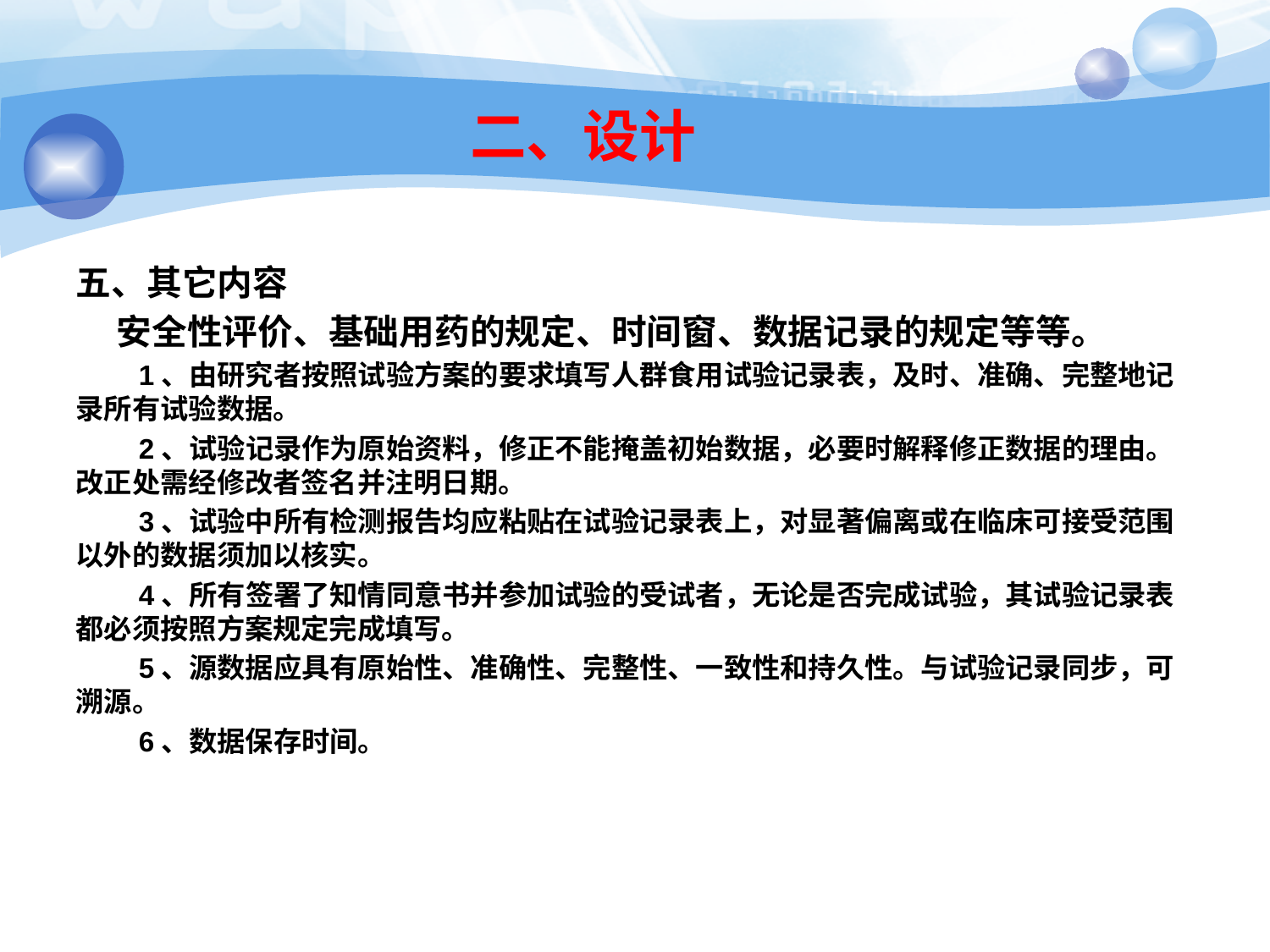

# 二、设计
五、其它内容
    安全性评价、基础用药的规定、时间窗、数据记录的规定等等。
        1、由研究者按照试验方案的要求填写人群食用试验记录表，及时、准确、完整地记录所有试验数据。
        2、试验记录作为原始资料，修正不能掩盖初始数据，必要时解释修正数据的理由。改正处需经修改者签名并注明日期。
        3、试验中所有检测报告均应粘贴在试验记录表上，对显著偏离或在临床可接受范围以外的数据须加以核实。
        4、所有签署了知情同意书并参加试验的受试者，无论是否完成试验，其试验记录表都必须按照方案规定完成填写。
        5、源数据应具有原始性、准确性、完整性、一致性和持久性。与试验记录同步，可溯源。
        6、数据保存时间。